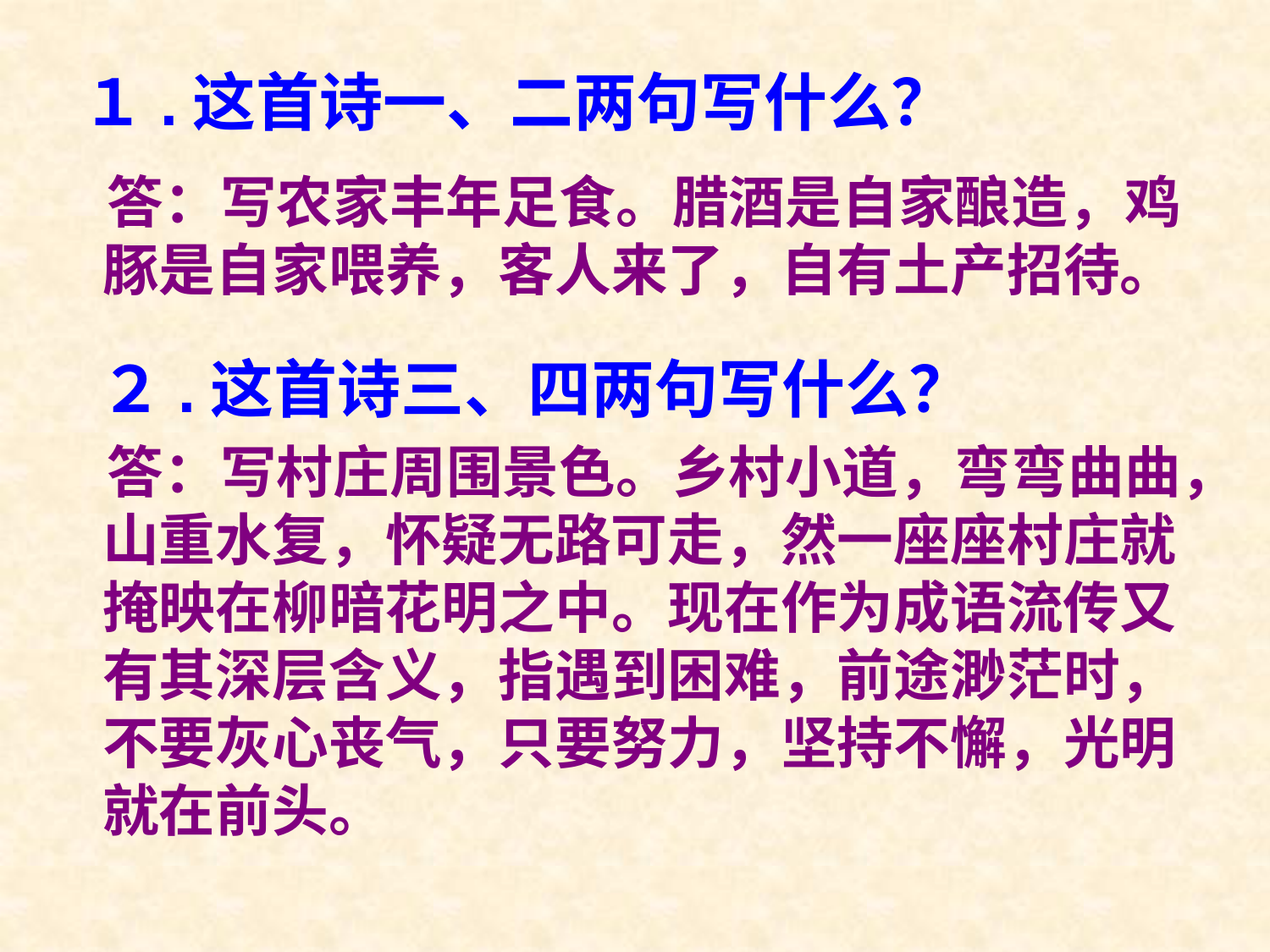

# １.这首诗一、二两句写什么？
   答：写农家丰年足食。腊酒是自家酿造，鸡豚是自家喂养，客人来了，自有土产招待。

  ２.这首诗三、四两句写什么？
   答：写村庄周围景色。乡村小道，弯弯曲曲，山重水复，怀疑无路可走，然一座座村庄就掩映在柳暗花明之中。现在作为成语流传又有其深层含义，指遇到困难，前途渺茫时，不要灰心丧气，只要努力，坚持不懈，光明就在前头。